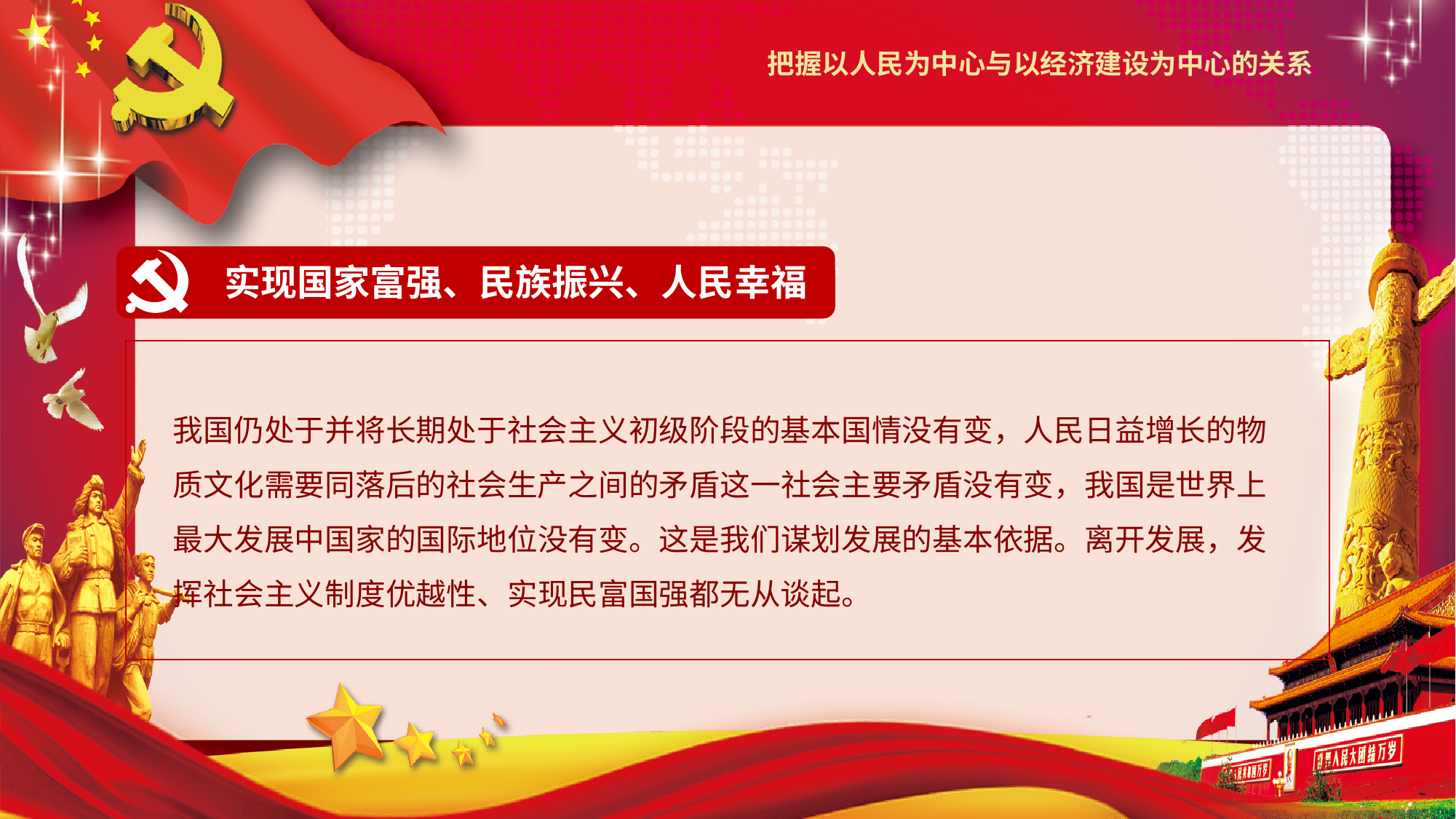

把握以人民为中心与以经济建设为中心的关系

实现国家富强、民族振兴、人民幸福

我国仍处于并将长期处于社会主义初级阶段的基本国情没有变，人民日益增长的物质文化需要同落后的社会生产之间的矛盾这一社会主要矛盾没有变，我国是世界上最大发展中国家的国际地位没有变。这是我们谋划发展的基本依据。离开发展，发挥社会主义制度优越性、实现民富国强都无从谈起。